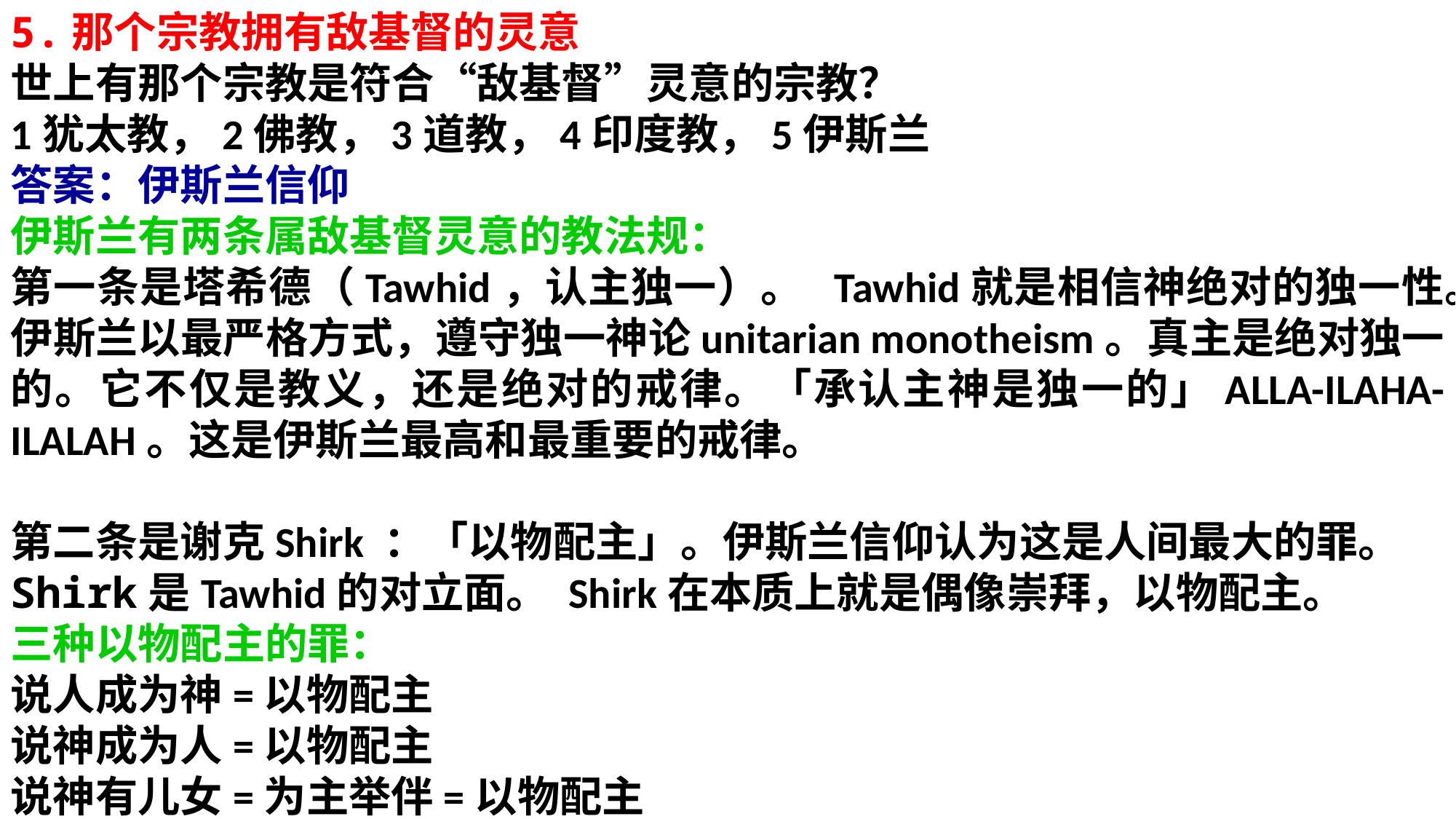

5.那个宗教拥有敌基督的灵意
世上有那个宗教是符合“敌基督”灵意的宗教？
1犹太教，2佛教，3道教，4印度教，5伊斯兰
答案：伊斯兰信仰
伊斯兰有两条属敌基督灵意的教法规：
第一条是塔希德（Tawhid，认主独一）。  Tawhid就是相信神绝对的独一性。伊斯兰以最严格方式，遵守独一神论unitarian monotheism。真主是绝对独一的。它不仅是教义，还是绝对的戒律。「承认主神是独一的」ALLA-ILAHA-ILALAH。这是伊斯兰最高和最重要的戒律。

第二条是谢克Shirk ：「以物配主」。伊斯兰信仰认为这是人间最大的罪。
Shirk是Tawhid的对立面。 Shirk在本质上就是偶像崇拜，以物配主。
三种以物配主的罪：
说人成为神=以物配主
说神成为人=以物配主
说神有儿女=为主举伴=以物配主